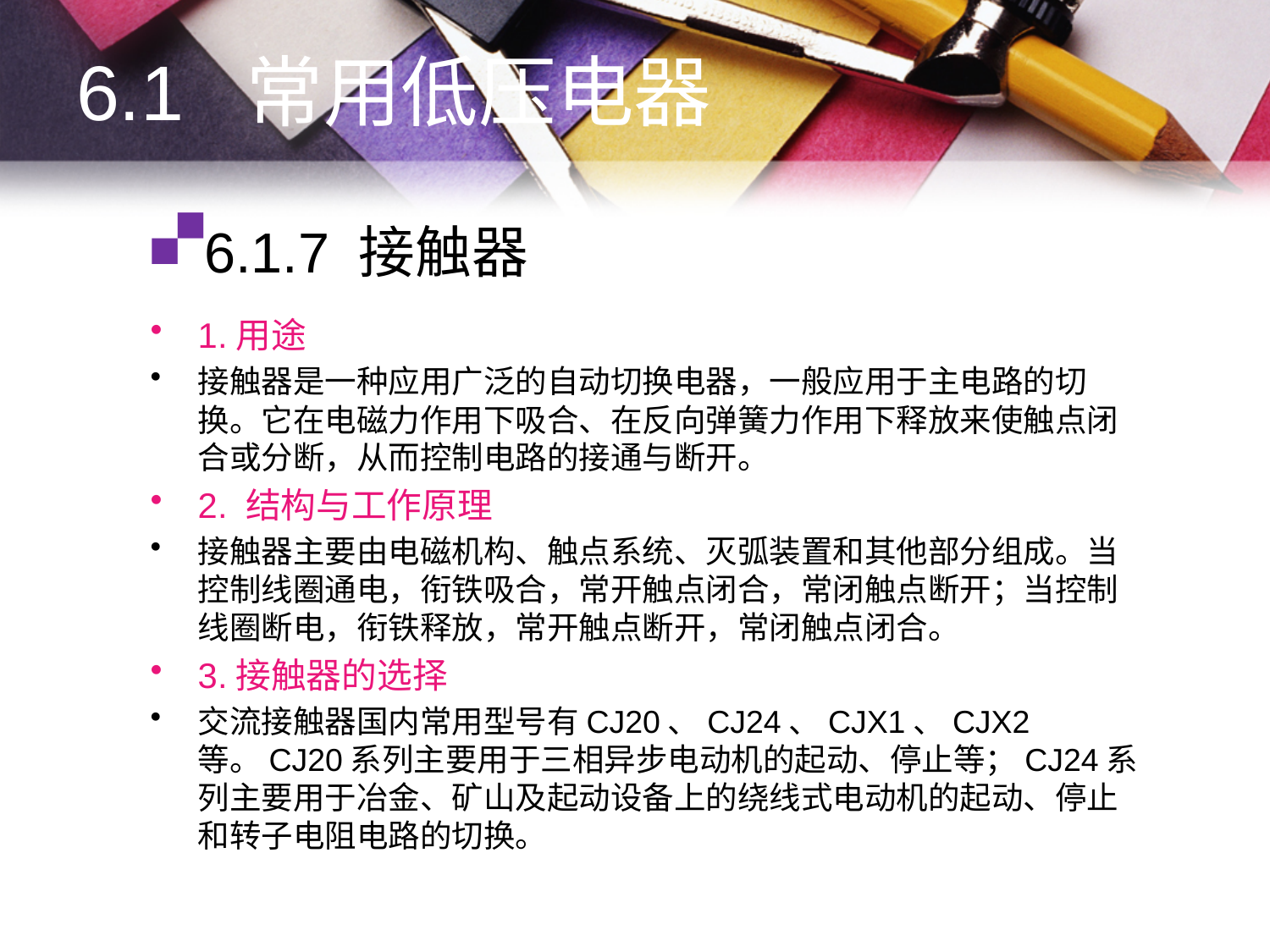

6.1  常用低压电器
# 6.1.7 接触器
1.用途
接触器是一种应用广泛的自动切换电器，一般应用于主电路的切换。它在电磁力作用下吸合、在反向弹簧力作用下释放来使触点闭合或分断，从而控制电路的接通与断开。
2. 结构与工作原理
接触器主要由电磁机构、触点系统、灭弧装置和其他部分组成。当控制线圈通电，衔铁吸合，常开触点闭合，常闭触点断开；当控制线圈断电，衔铁释放，常开触点断开，常闭触点闭合。
3.接触器的选择
交流接触器国内常用型号有CJ20、CJ24、CJX1、CJX2等。CJ20系列主要用于三相异步电动机的起动、停止等；CJ24系列主要用于冶金、矿山及起动设备上的绕线式电动机的起动、停止和转子电阻电路的切换。